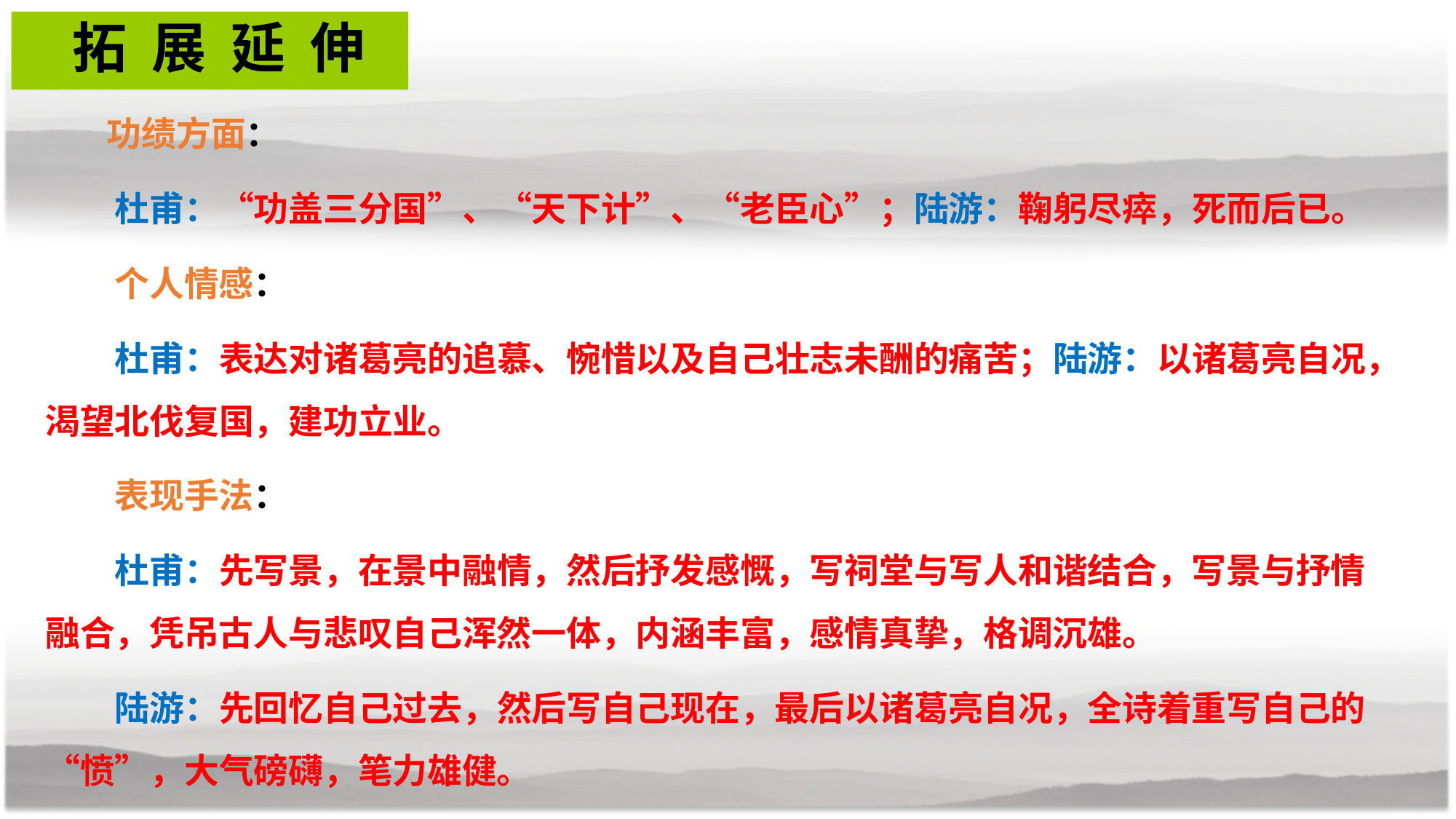

# 拓  展  延  伸
       功绩方面：
　　杜甫：“功盖三分国”、“天下计”、“老臣心”；陆游：鞠躬尽瘁，死而后已。
　　个人情感：
　　杜甫：表达对诸葛亮的追慕、惋惜以及自己壮志未酬的痛苦；陆游：以诸葛亮自况，渴望北伐复国，建功立业。
　　表现手法：
　　杜甫：先写景，在景中融情，然后抒发感慨，写祠堂与写人和谐结合，写景与抒情融合，凭吊古人与悲叹自己浑然一体，内涵丰富，感情真挚，格调沉雄。
　　陆游：先回忆自己过去，然后写自己现在，最后以诸葛亮自况，全诗着重写自己的“愤”，大气磅礴，笔力雄健。